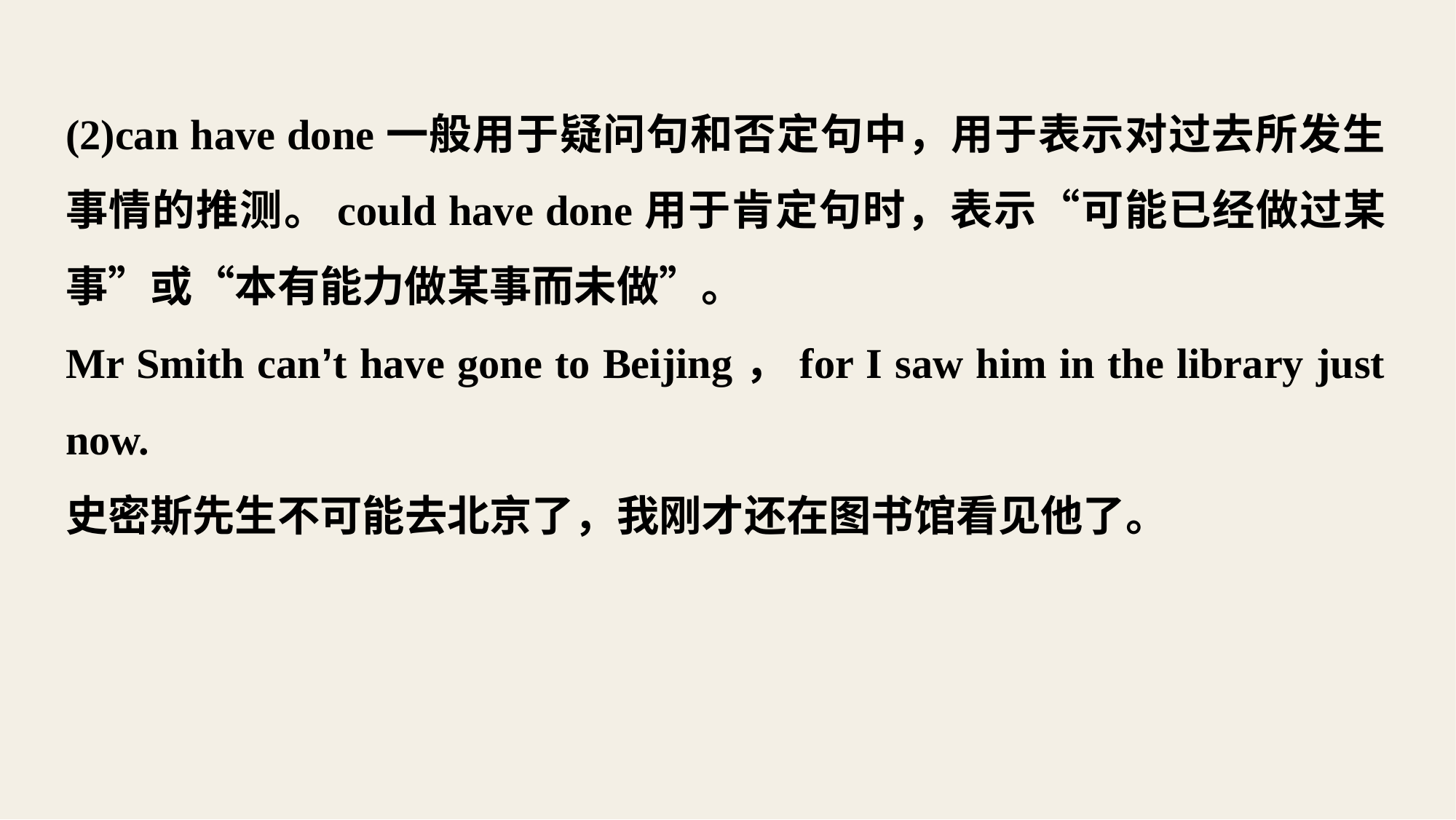

(2)can have done一般用于疑问句和否定句中，用于表示对过去所发生事情的推测。could have done用于肯定句时，表示“可能已经做过某事”或“本有能力做某事而未做”。
Mr Smith can’t have gone to Beijing，for I saw him in the library just now.
史密斯先生不可能去北京了，我刚才还在图书馆看见他了。